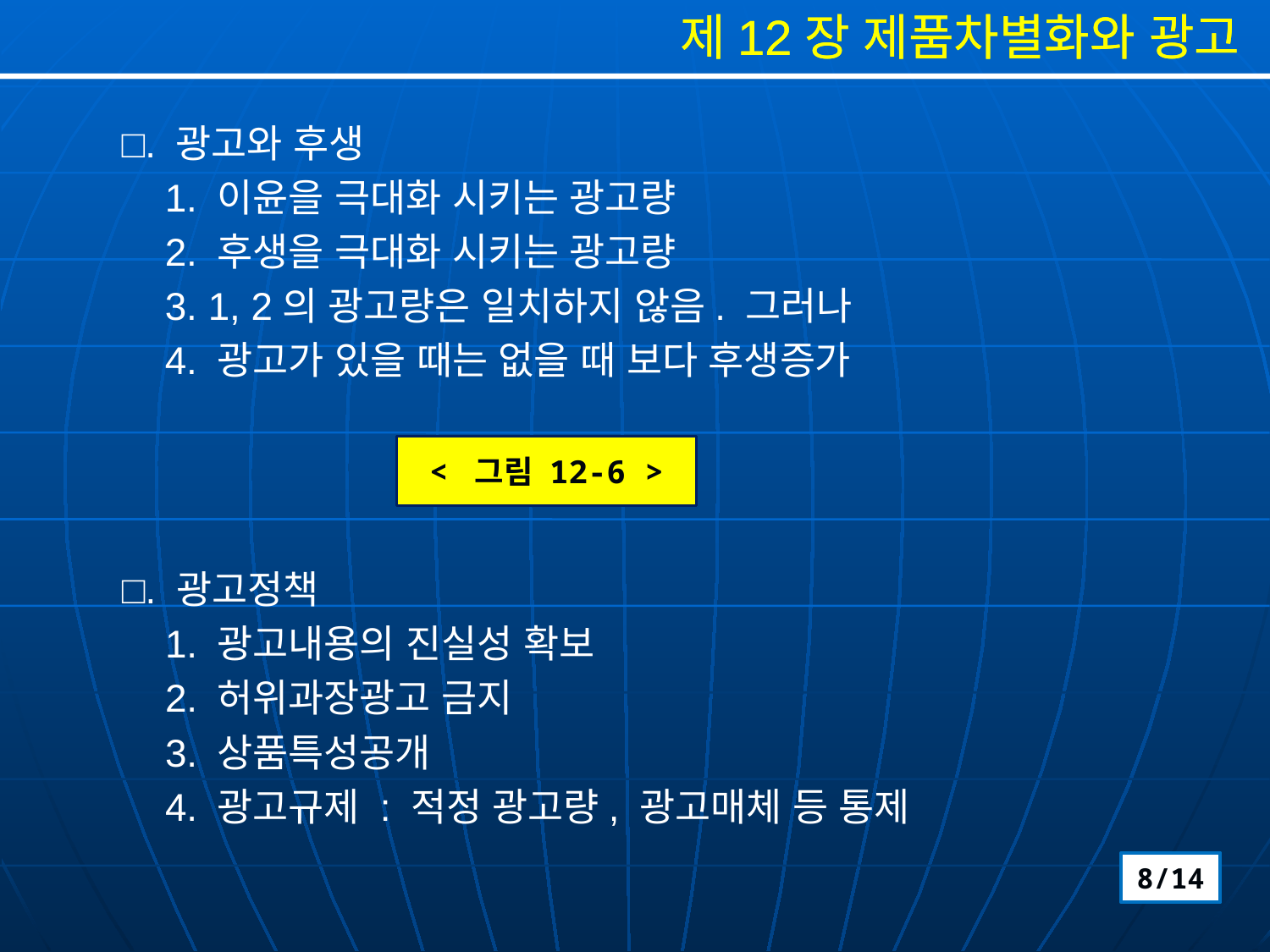

□. 광고와 후생
    1. 이윤을 극대화 시키는 광고량
    2. 후생을 극대화 시키는 광고량
    3. 1, 2의 광고량은 일치하지 않음. 그러나
    4. 광고가 있을 때는 없을 때 보다 후생증가

< 그림 12-6 >
□. 광고정책
    1. 광고내용의 진실성 확보
    2. 허위과장광고 금지
    3. 상품특성공개
    4. 광고규제 : 적정 광고량, 광고매체 등 통제

8/14